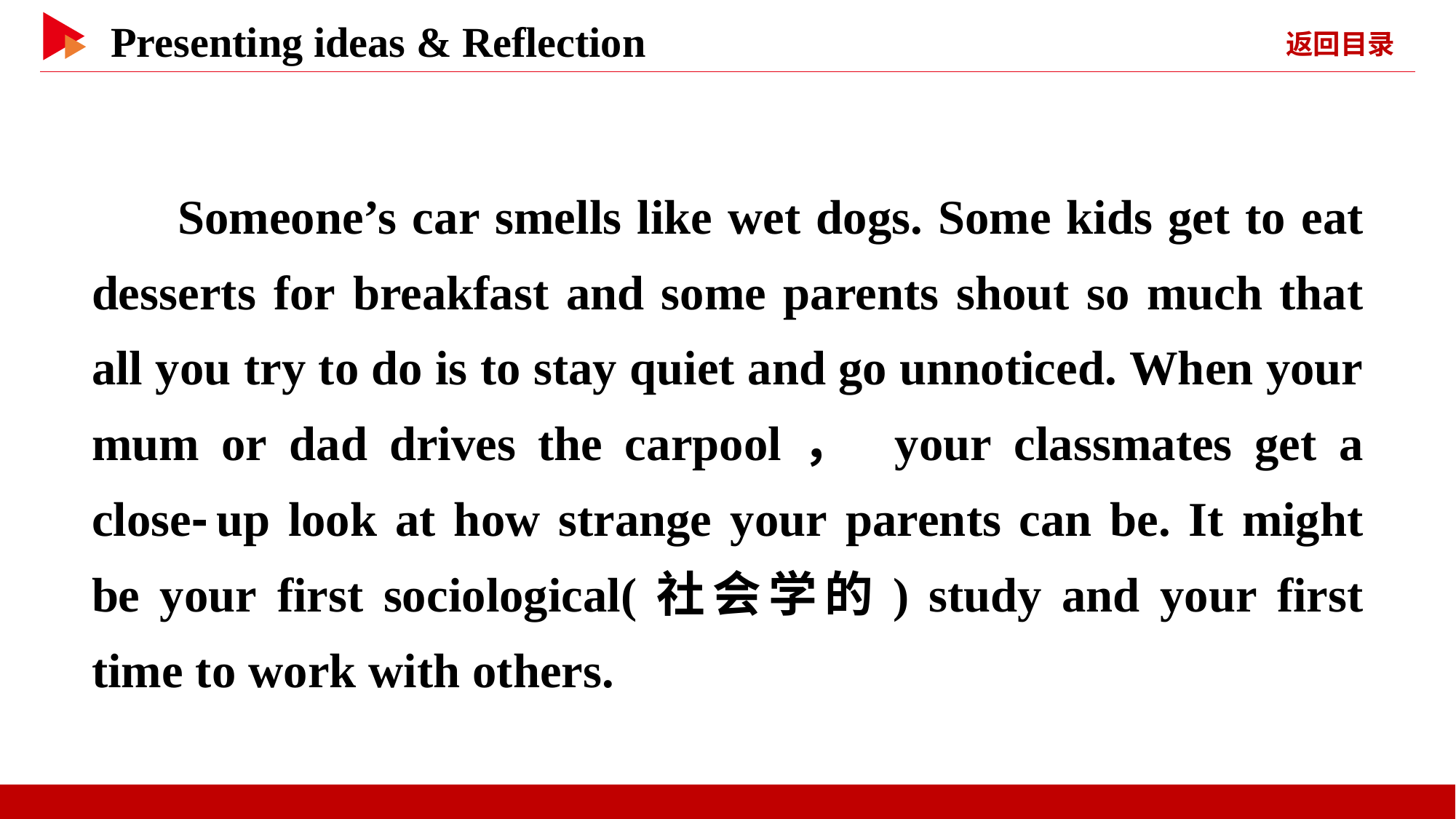

Someone’s car smells like wet dogs. Some kids get to eat desserts for breakfast and some parents shout so much that all you try to do is to stay quiet and go unnoticed. When your mum or dad drives the carpool， your classmates get a close⁃up look at how strange your parents can be. It might be your first sociological(社会学的) study and your first time to work with others.